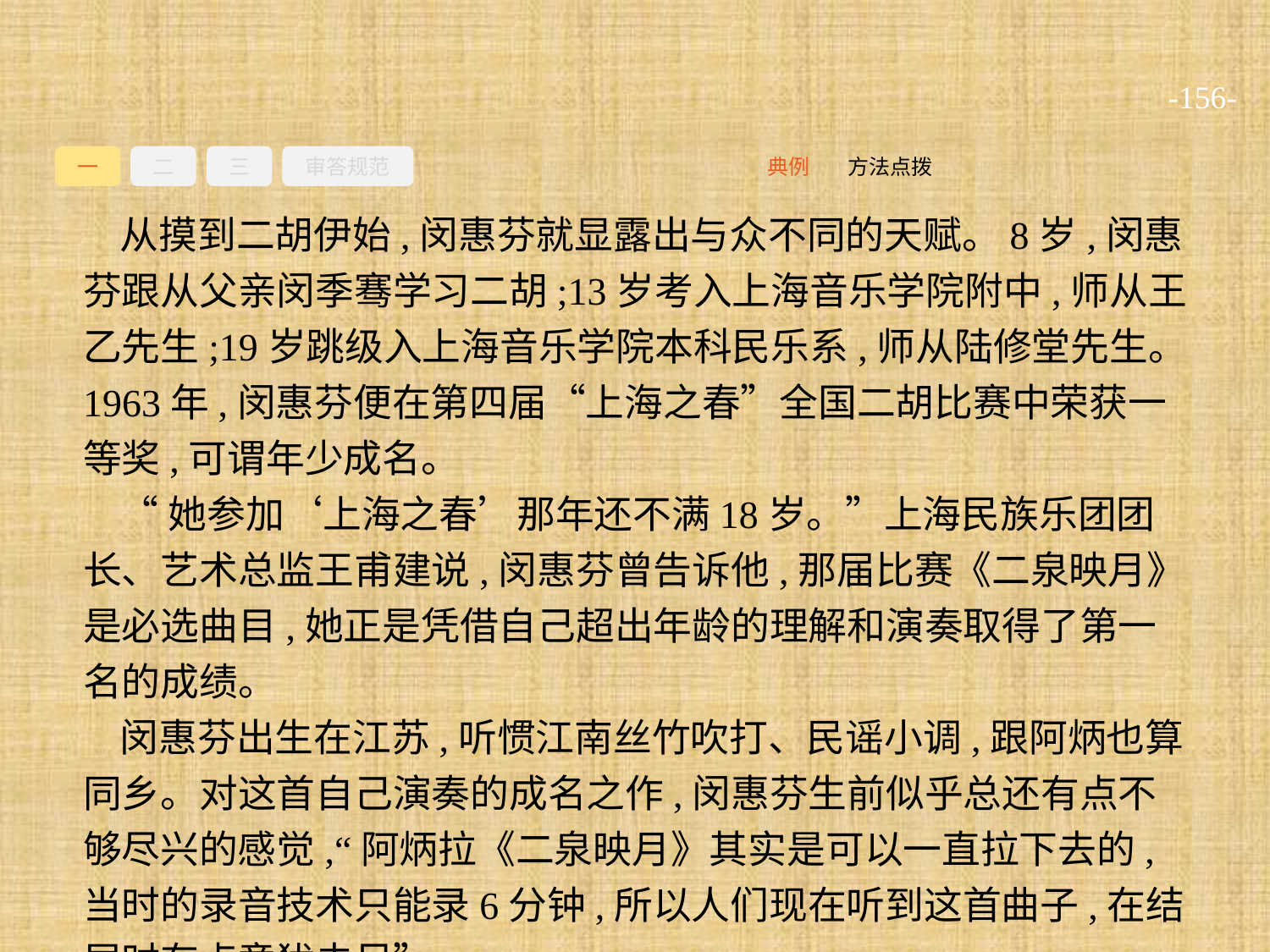

-156-
一
二
三
审答规范
方法点拨
典例
从摸到二胡伊始,闵惠芬就显露出与众不同的天赋。8岁,闵惠芬跟从父亲闵季骞学习二胡;13岁考入上海音乐学院附中,师从王乙先生;19岁跳级入上海音乐学院本科民乐系,师从陆修堂先生。1963年,闵惠芬便在第四届“上海之春”全国二胡比赛中荣获一等奖,可谓年少成名。
“她参加‘上海之春’那年还不满18岁。”上海民族乐团团长、艺术总监王甫建说,闵惠芬曾告诉他,那届比赛《二泉映月》是必选曲目,她正是凭借自己超出年龄的理解和演奏取得了第一名的成绩。
闵惠芬出生在江苏,听惯江南丝竹吹打、民谣小调,跟阿炳也算同乡。对这首自己演奏的成名之作,闵惠芬生前似乎总还有点不够尽兴的感觉,“阿炳拉《二泉映月》其实是可以一直拉下去的,当时的录音技术只能录6分钟,所以人们现在听到这首曲子,在结尾时有点意犹未尽”。